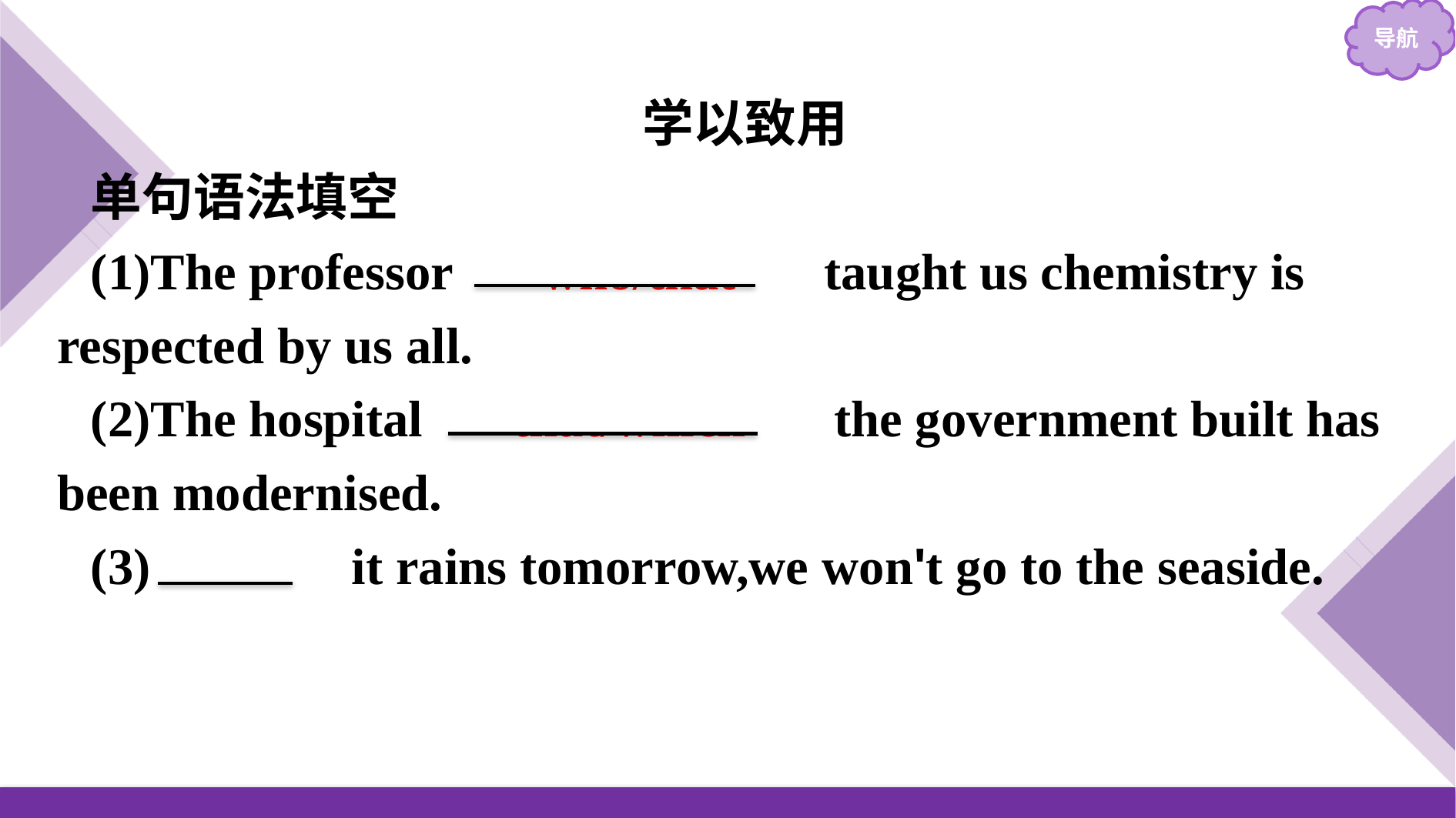

学以致用
单句语法填空
(1)The professor 　who/that　 taught us chemistry is respected by us all.
(2)The hospital 　that/which　 the government built has been modernised.
(3)　If　 it rains tomorrow,we won't go to the seaside.